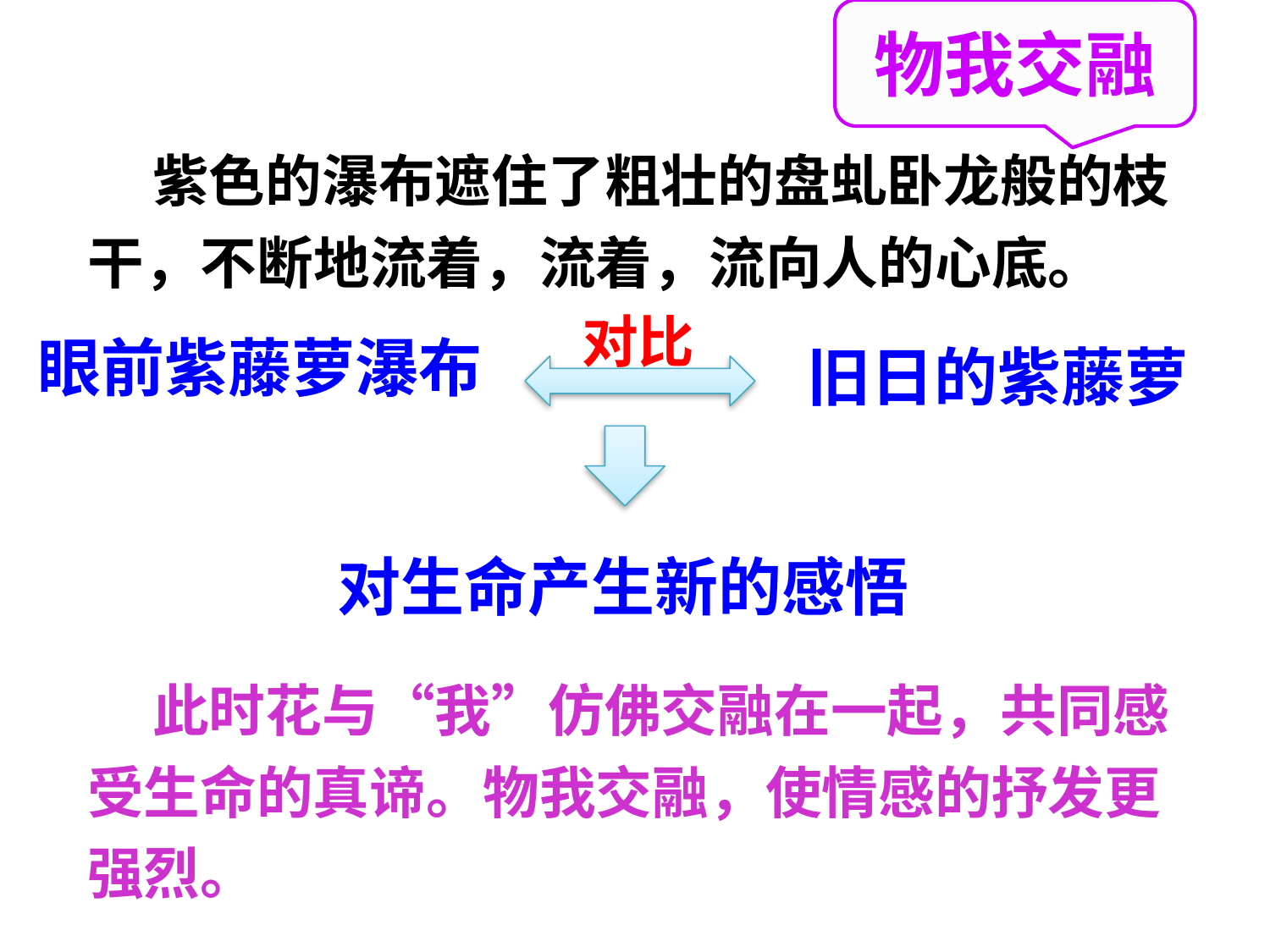

物我交融
    紫色的瀑布遮住了粗壮的盘虬卧龙般的枝干，不断地流着，流着，流向人的心底。
对比
眼前紫藤萝瀑布
旧日的紫藤萝

对生命产生新的感悟
    此时花与“我”仿佛交融在一起，共同感受生命的真谛。物我交融，使情感的抒发更强烈。